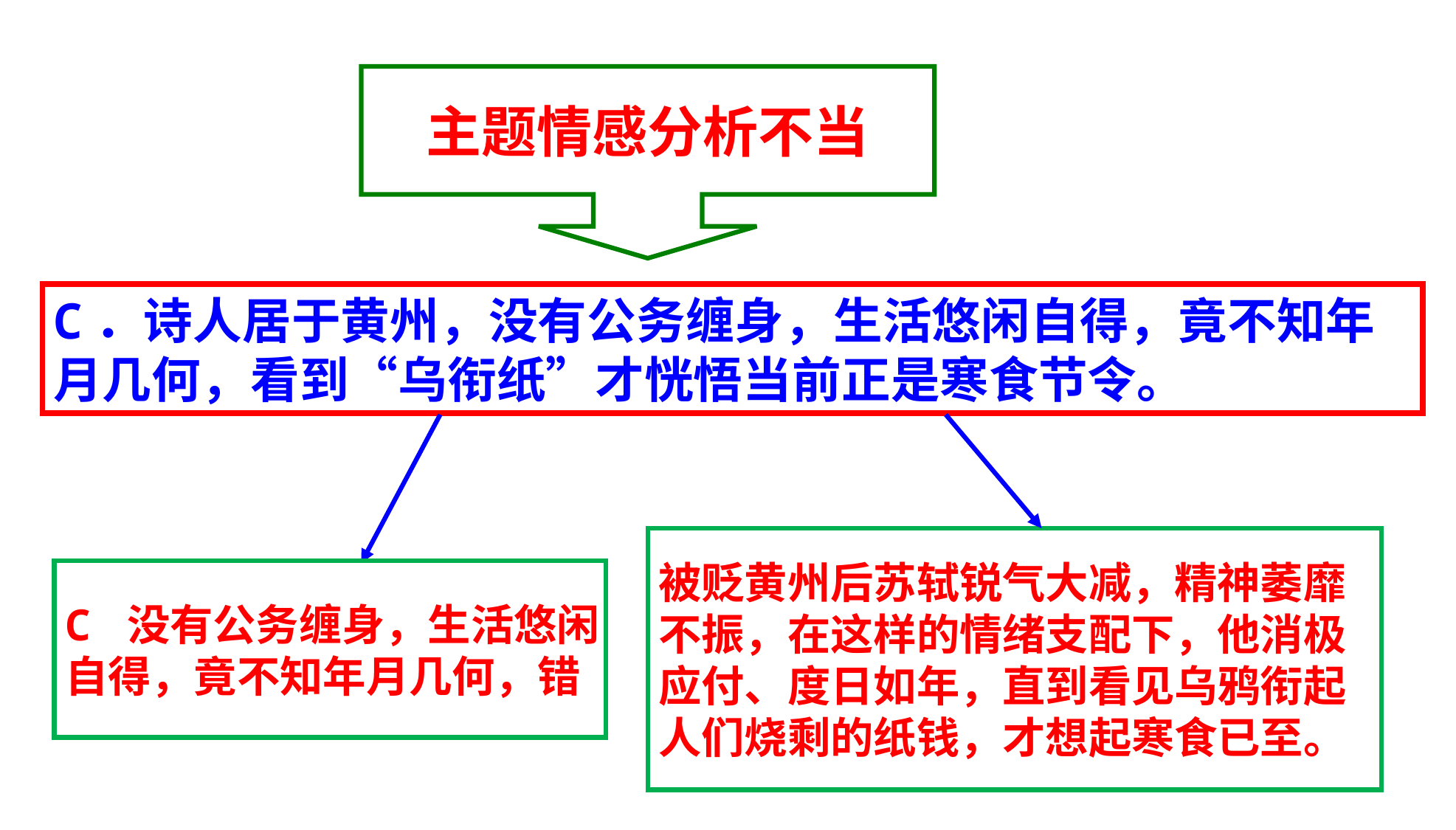

主题情感分析不当
C．诗人居于黄州，没有公务缠身，生活悠闲自得，竟不知年月几何，看到“乌衔纸”才恍悟当前正是寒食节令。

被贬黄州后苏轼锐气大减，精神萎靡
不振，在这样的情绪支配下，他消极
应付、度日如年，直到看见乌鸦衔起
人们烧剩的纸钱，才想起寒食已至。
C 没有公务缠身，生活悠闲
自得，竟不知年月几何，错